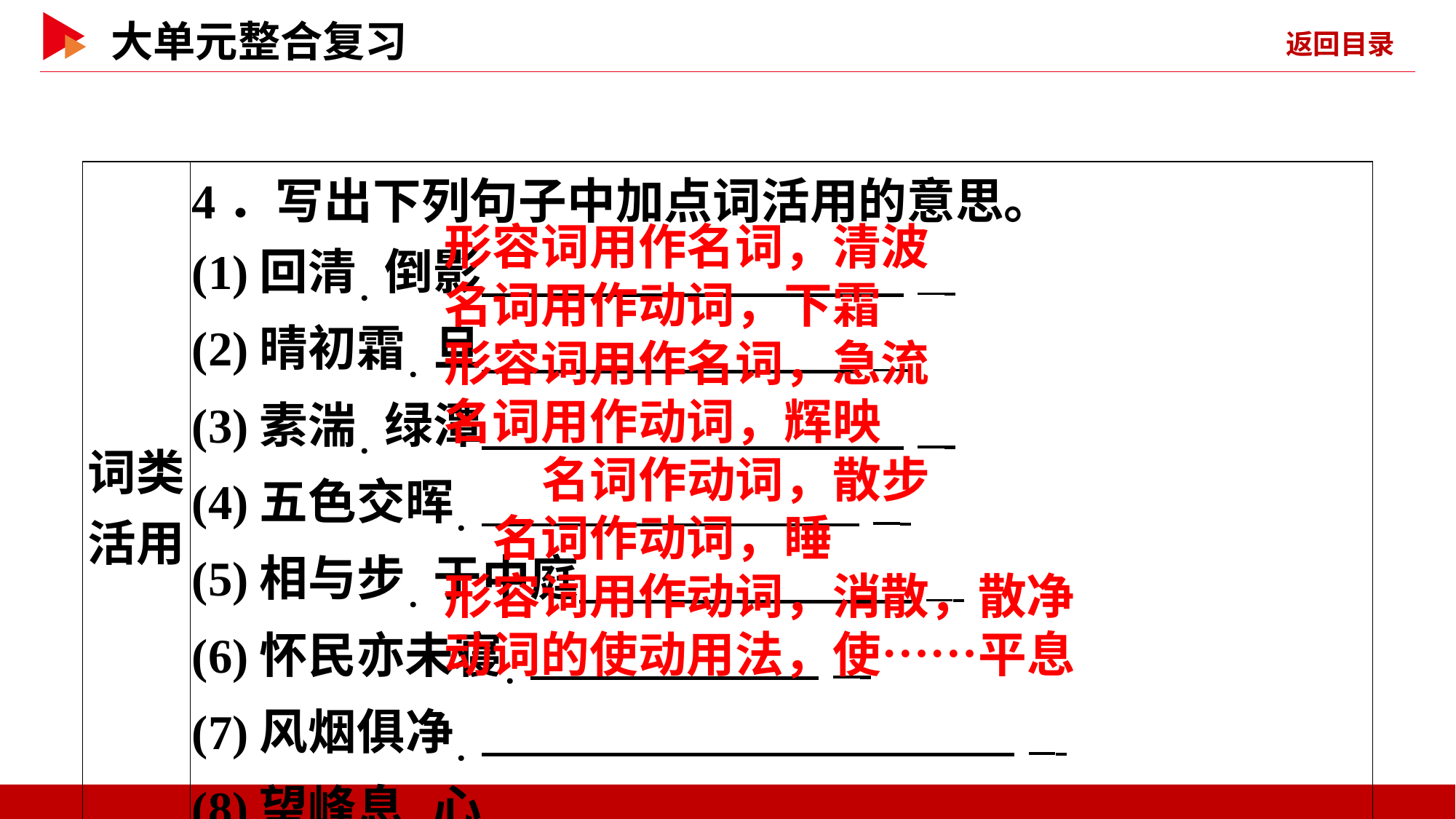

| 词类 活用 | 4．写出下列句子中加点词活用的意思。 (1)回清．倒影 \_ 　　 (2)晴初霜．旦 \_ (3)素湍．绿潭 \_ (4)五色交晖． \_ (5)相与步．于中庭 \_ (6)怀民亦未寝． \_ (7)风烟俱净． \_ (8)望峰息．心 \_ |
| --- | --- |
形容词用作名词，清波
名词用作动词，下霜
形容词用作名词，急流
名词用作动词，辉映
名词作动词，散步
名词作动词，睡
形容词用作动词，消散，散净
动词的使动用法，使……平息